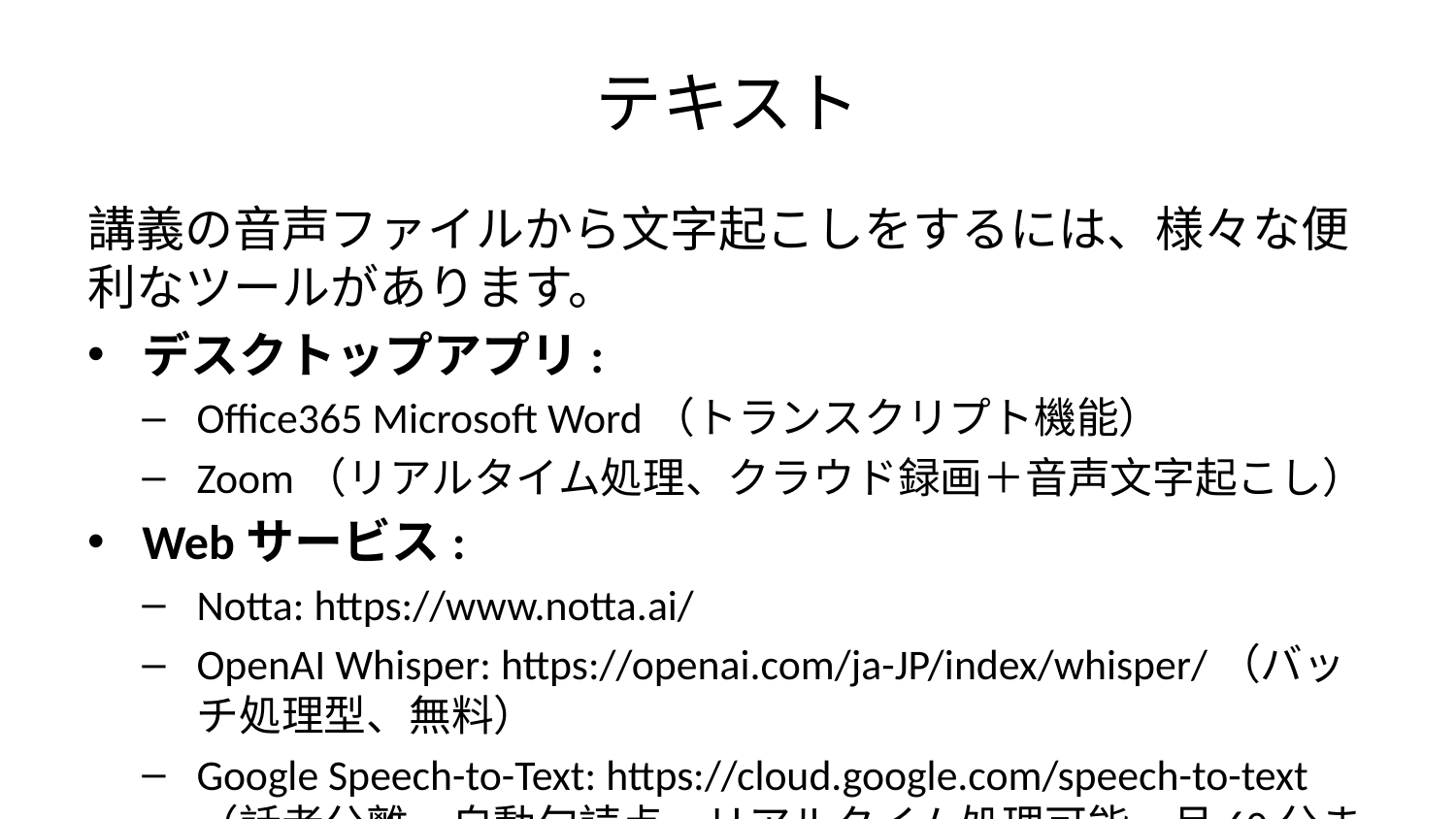

# テキスト
講義の音声ファイルから文字起こしをするには、様々な便利なツールがあります。
デスクトップアプリ:
Office365 Microsoft Word（トランスクリプト機能）
Zoom（リアルタイム処理、クラウド録画＋音声文字起こし）
Webサービス:
Notta: https://www.notta.ai/
OpenAI Whisper: https://openai.com/ja-JP/index/whisper/（バッチ処理型、無料）
Google Speech-to-Text: https://cloud.google.com/speech-to-text（話者分離、自動句読点、リアルタイム処理可能、月60分まで無料）
これらのサービスを使えば、手軽に音声からテキストを作成できます。